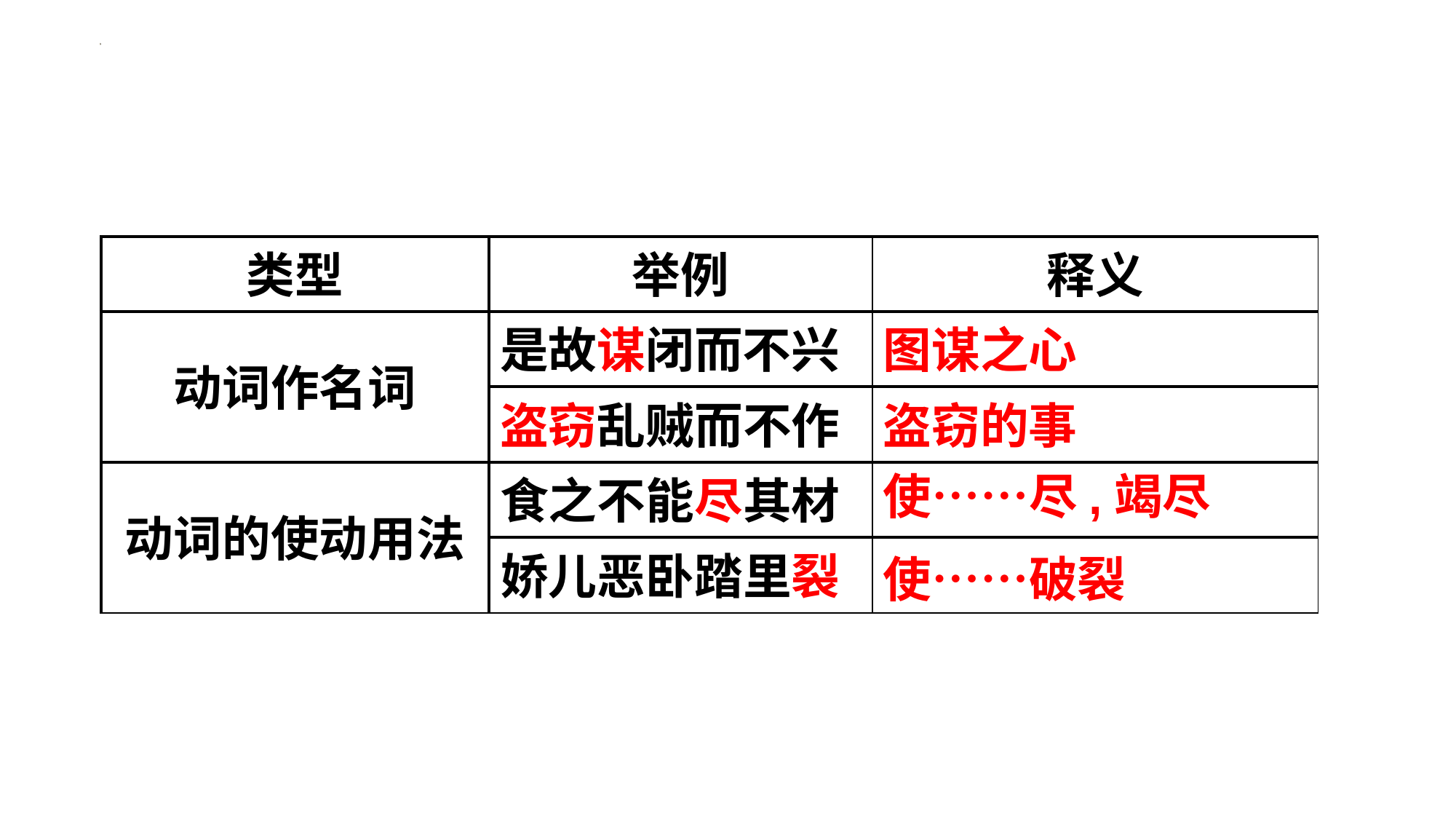

| 类型 | 举例 | 释义 |
| --- | --- | --- |
| 动词作名词 | 是故谋闭而不兴 |  |
|  | 盗窃乱贼而不作 |  |
| 动词的使动用法 | 食之不能尽其材 |  |
|  | 娇儿恶卧踏里裂 |  |
图谋之心
盗窃的事
使……尽,竭尽
使……破裂